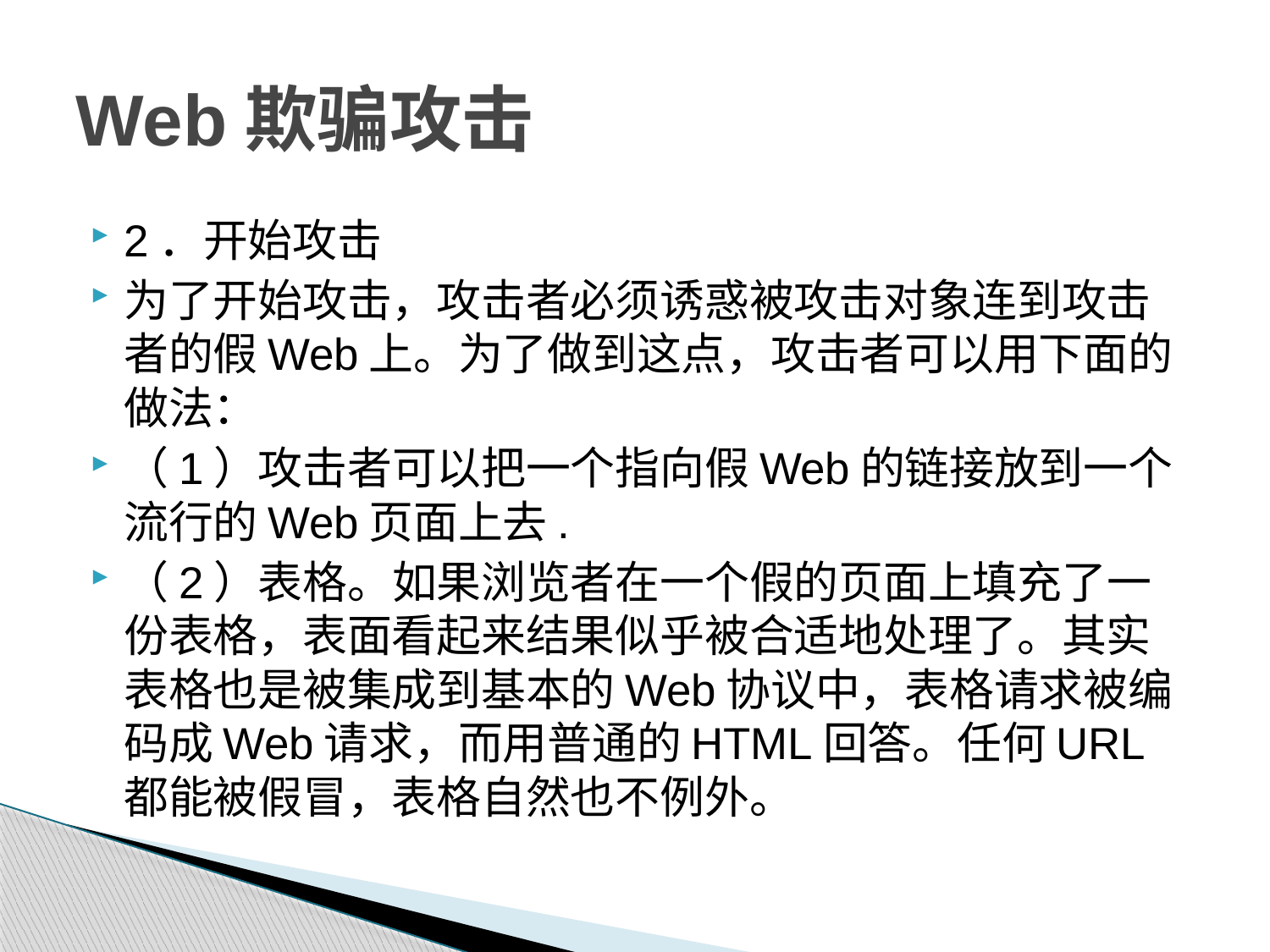

# Web欺骗攻击
2．开始攻击
为了开始攻击，攻击者必须诱惑被攻击对象连到攻击者的假Web上。为了做到这点，攻击者可以用下面的做法：
（1）攻击者可以把一个指向假Web的链接放到一个流行的Web页面上去.
（2）表格。如果浏览者在一个假的页面上填充了一份表格，表面看起来结果似乎被合适地处理了。其实表格也是被集成到基本的Web协议中，表格请求被编码成Web请求，而用普通的HTML回答。任何URL都能被假冒，表格自然也不例外。